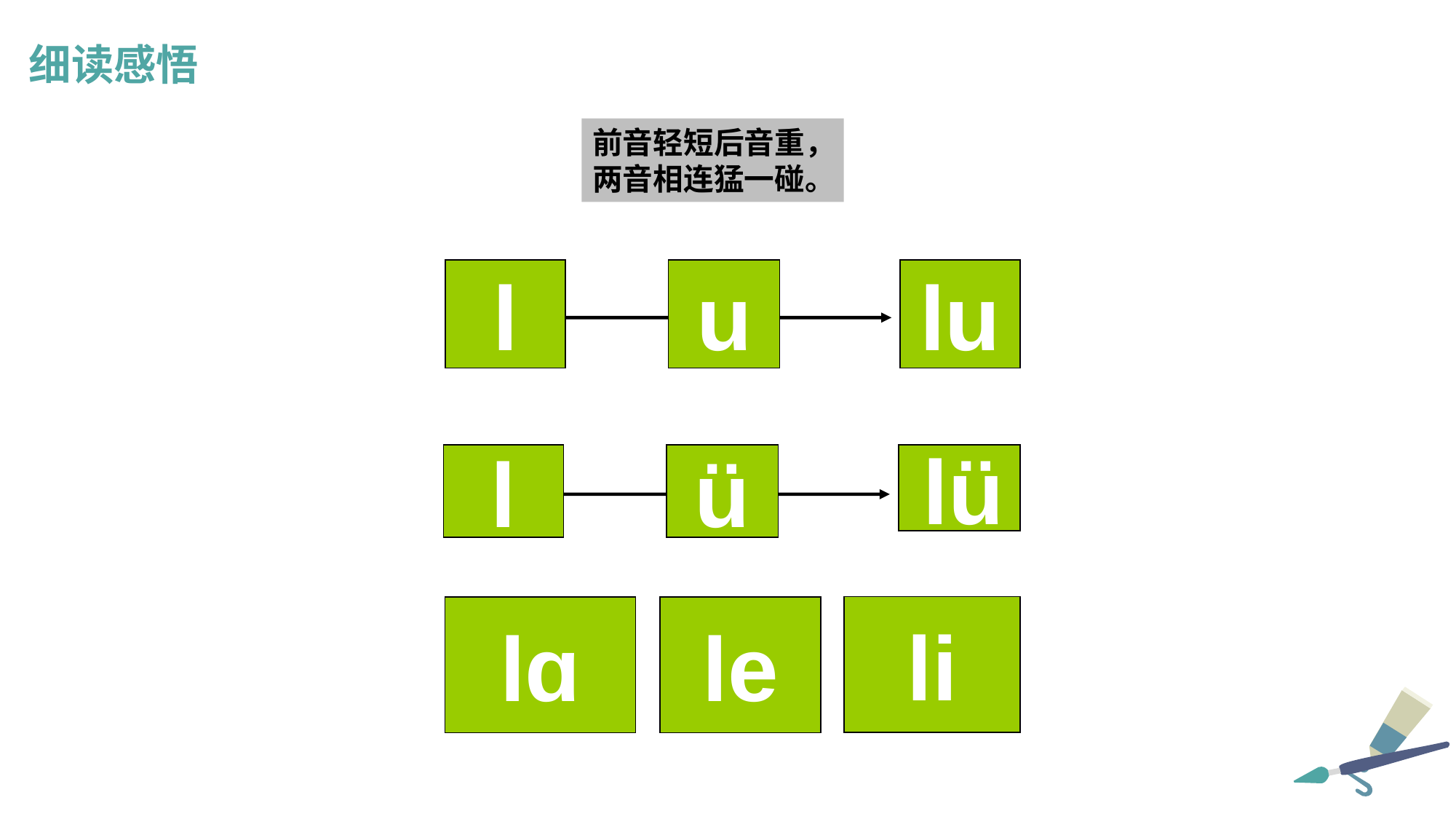

细读感悟
前音轻短后音重，
两音相连猛一碰。
l
u
lu

l
 ü
 lü

li
lɑ
le